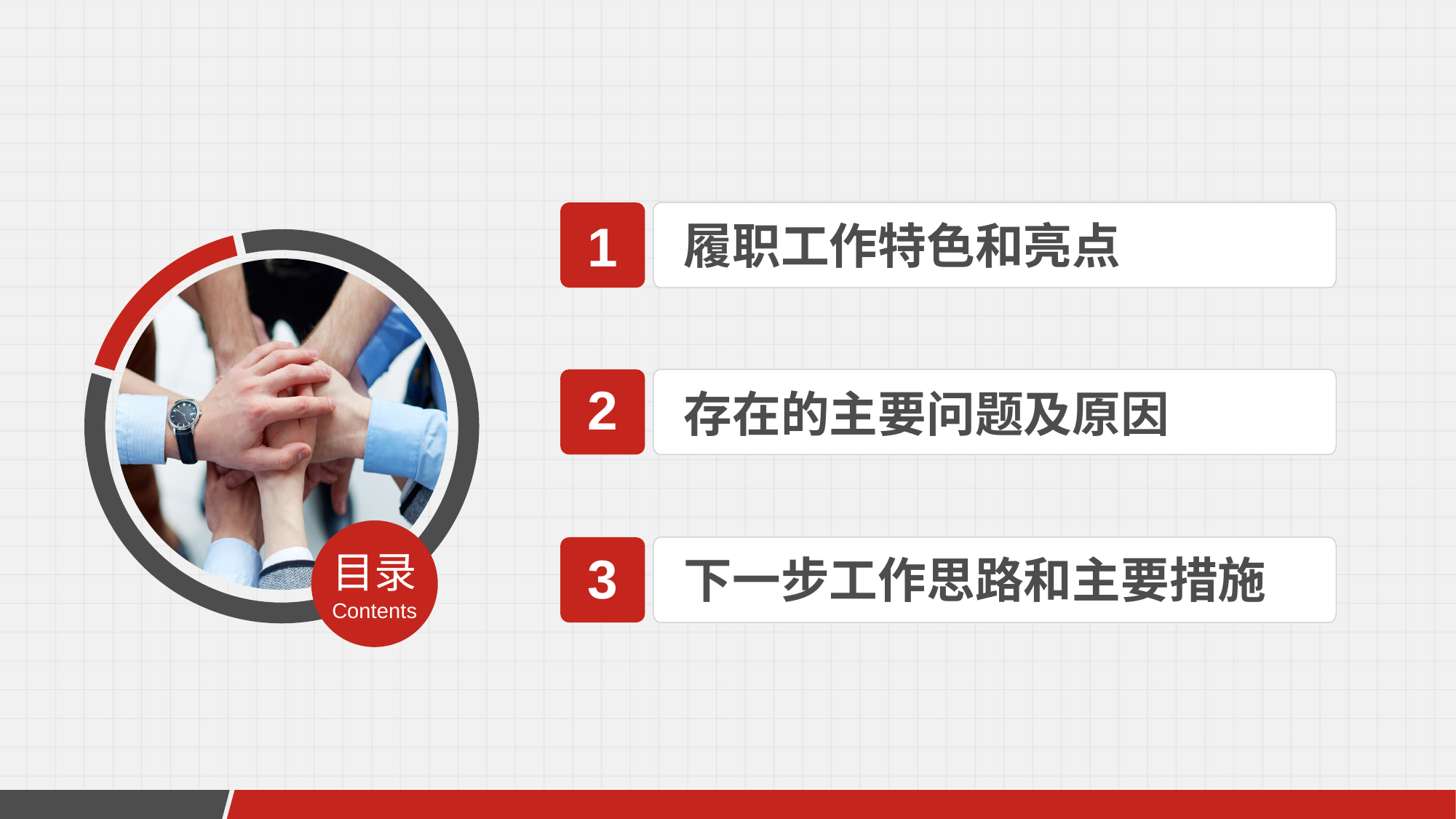

1
履职工作特色和亮点

2
存在的主要问题及原因

3
目录
下一步工作思路和主要措施
Contents